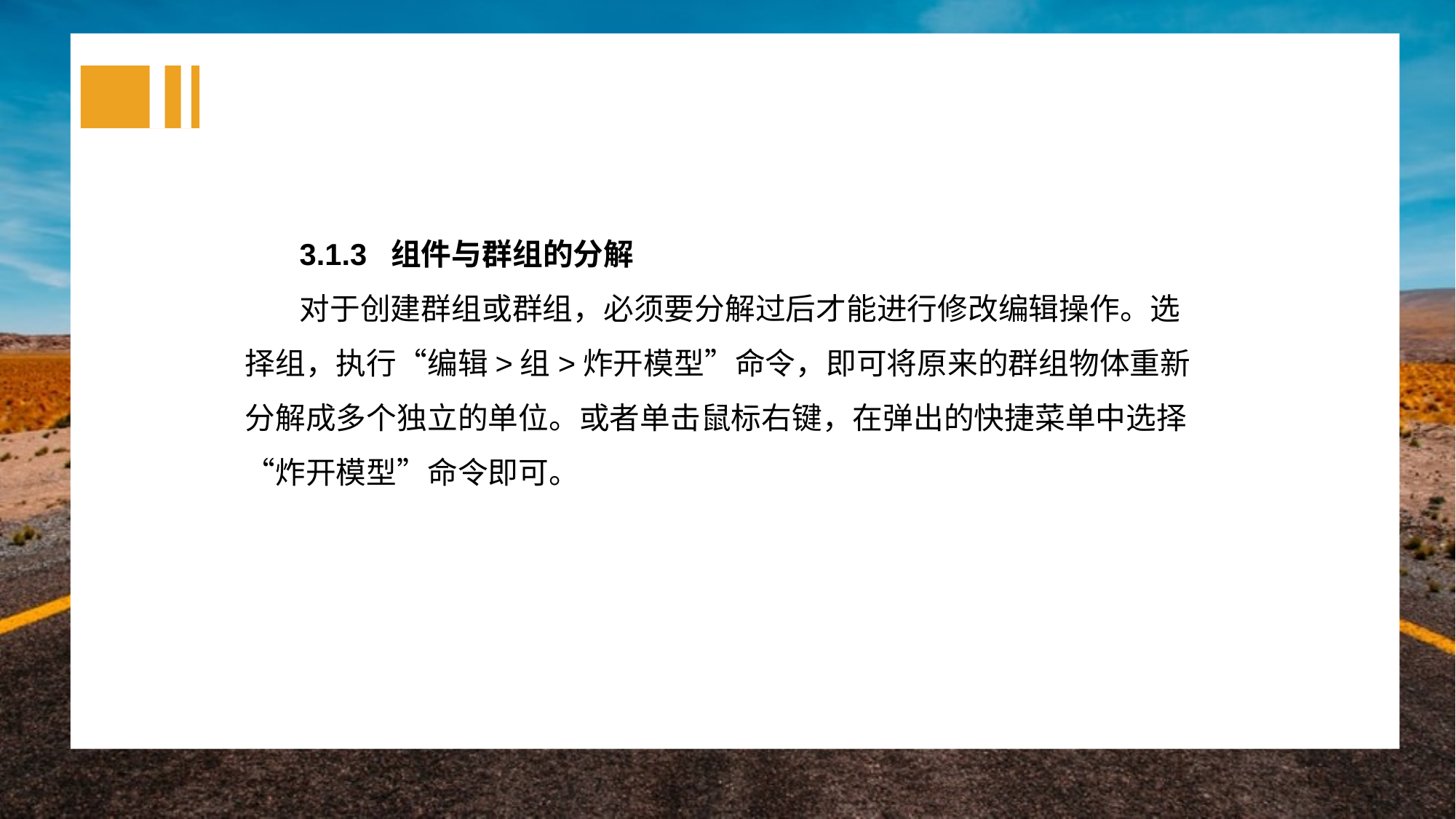

3.1.3  组件与群组的分解
对于创建群组或群组，必须要分解过后才能进行修改编辑操作。选择组，执行“编辑>组>炸开模型”命令，即可将原来的群组物体重新分解成多个独立的单位。或者单击鼠标右键，在弹出的快捷菜单中选择“炸开模型”命令即可。